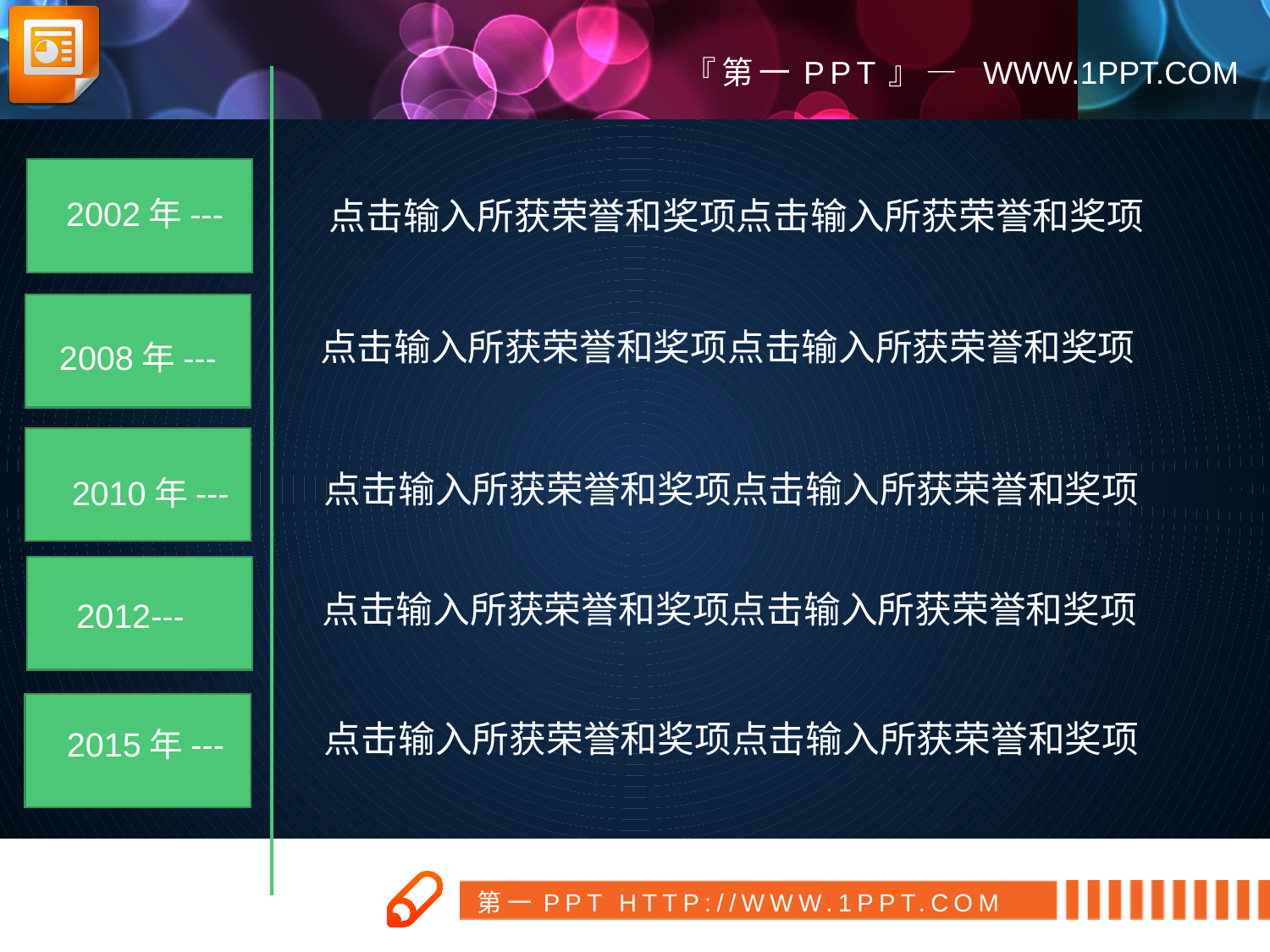

2002年---
点击输入所获荣誉和奖项点击输入所获荣誉和奖项

点击输入所获荣誉和奖项点击输入所获荣誉和奖项

2008年---

点击输入所获荣誉和奖项点击输入所获荣誉和奖项

2010年---

点击输入所获荣誉和奖项点击输入所获荣誉和奖项

2012---

点击输入所获荣誉和奖项点击输入所获荣誉和奖项

2015年---